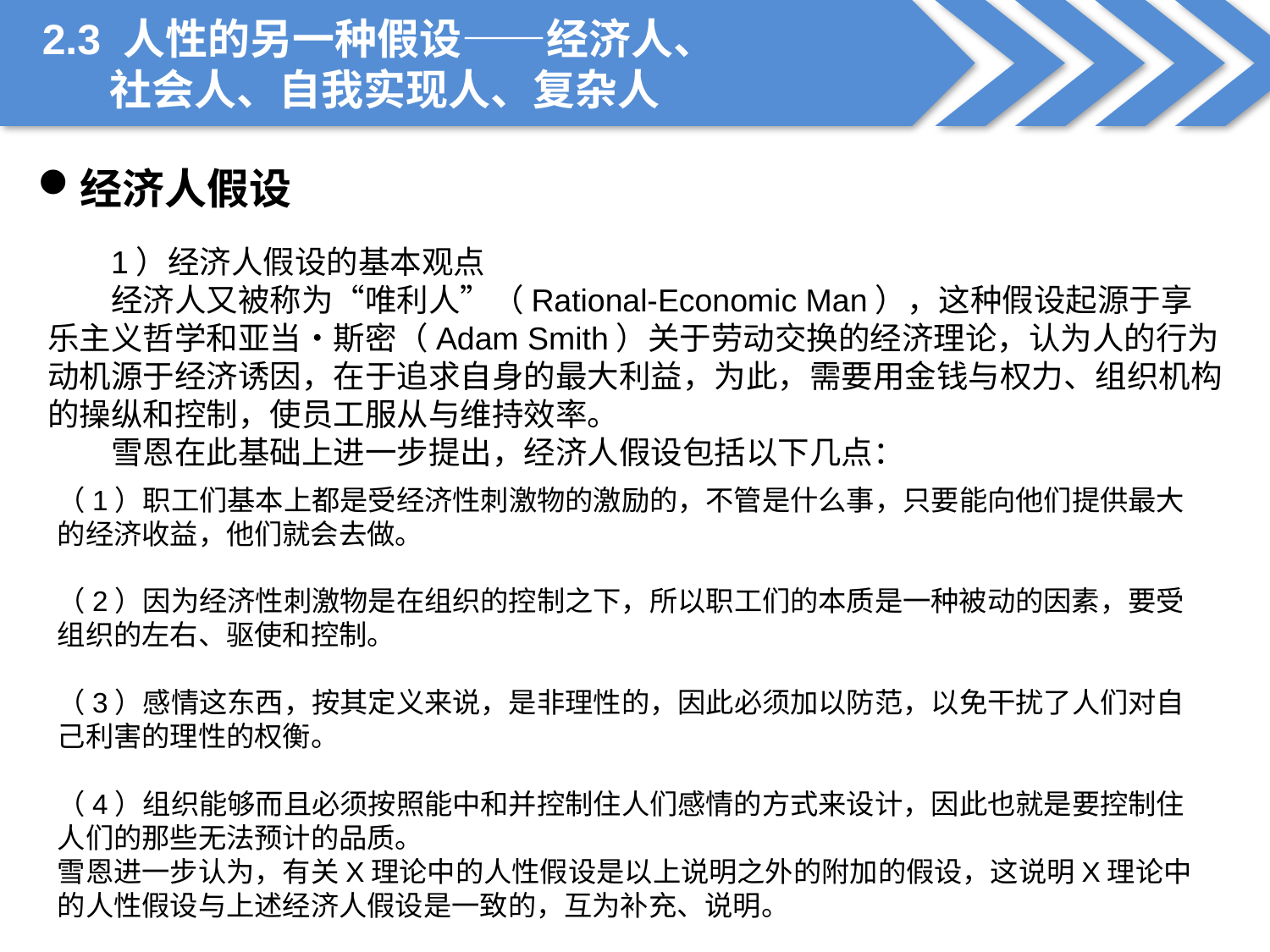

2.3 人性的另一种假设——经济人、
      社会人、自我实现人、复杂人
经济人假设
1）经济人假设的基本观点
经济人又被称为“唯利人”（Rational-Economic Man），这种假设起源于享乐主义哲学和亚当•斯密（Adam Smith）关于劳动交换的经济理论，认为人的行为动机源于经济诱因，在于追求自身的最大利益，为此，需要用金钱与权力、组织机构的操纵和控制，使员工服从与维持效率。
雪恩在此基础上进一步提出，经济人假设包括以下几点：
（1）职工们基本上都是受经济性刺激物的激励的，不管是什么事，只要能向他们提供最大的经济收益，他们就会去做。

（2）因为经济性刺激物是在组织的控制之下，所以职工们的本质是一种被动的因素，要受组织的左右、驱使和控制。

（3）感情这东西，按其定义来说，是非理性的，因此必须加以防范，以免干扰了人们对自己利害的理性的权衡。

（4）组织能够而且必须按照能中和并控制住人们感情的方式来设计，因此也就是要控制住人们的那些无法预计的品质。
雪恩进一步认为，有关X理论中的人性假设是以上说明之外的附加的假设，这说明X理论中的人性假设与上述经济人假设是一致的，互为补充、说明。